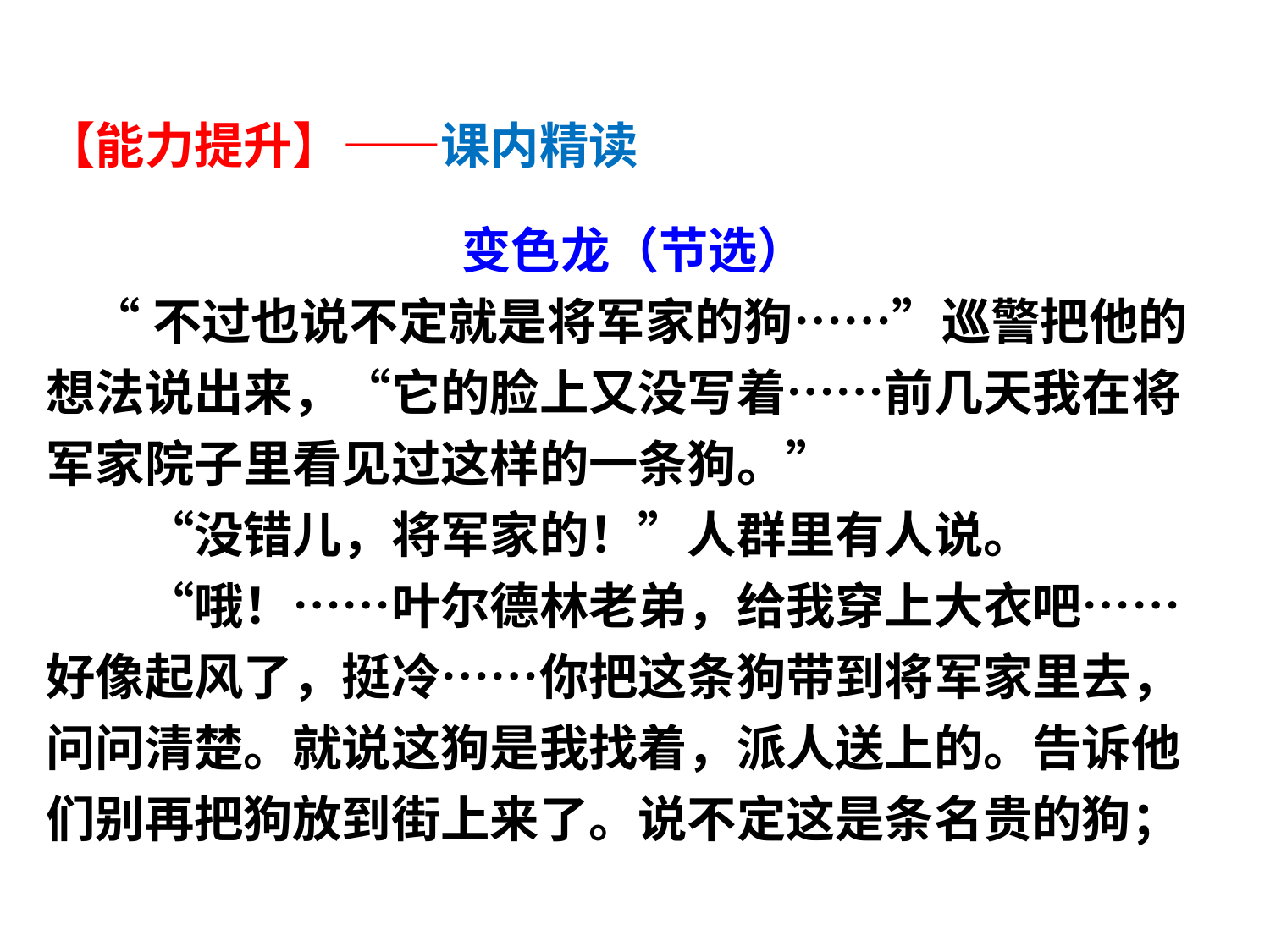

【能力提升】——课内精读
变色龙（节选）
    “不过也说不定就是将军家的狗……”巡警把他的想法说出来，“它的脸上又没写着……前几天我在将军家院子里看见过这样的一条狗。”
　　“没错儿，将军家的！”人群里有人说。
　　“哦！……叶尔德林老弟，给我穿上大衣吧……好像起风了，挺冷……你把这条狗带到将军家里去，问问清楚。就说这狗是我找着，派人送上的。告诉他们别再把狗放到街上来了。说不定这是条名贵的狗；